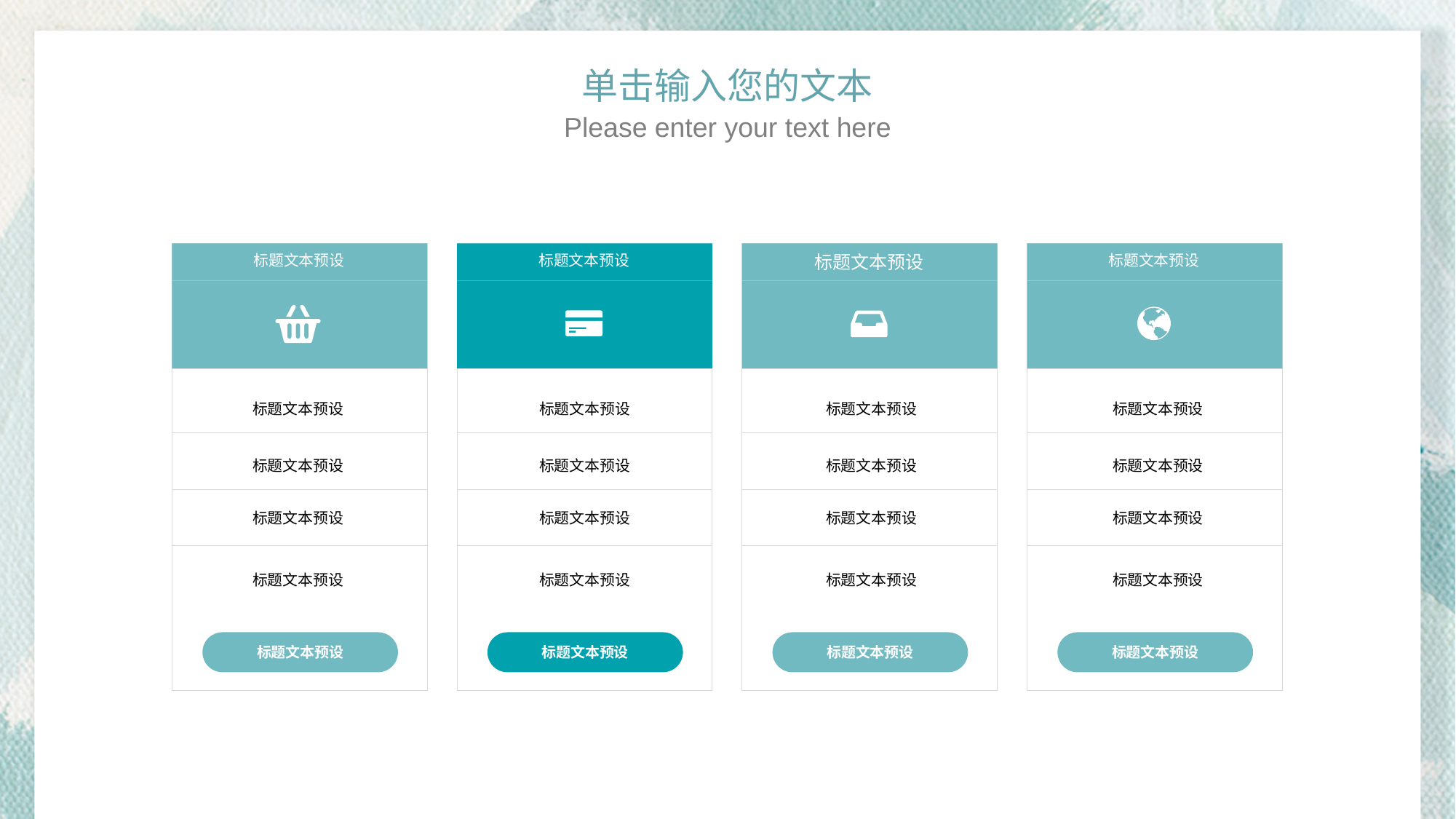

单击输入您的文本
Please enter your text here

标题文本预设

标题文本预设
标题文本预设
标题文本预设
标题文本预设

标题文本预设

标题文本预设

标题文本预设
标题文本预设
标题文本预设
标题文本预设

标题文本预设

标题文本预设

标题文本预设
标题文本预设
标题文本预设
标题文本预设

标题文本预设

标题文本预设

标题文本预设
标题文本预设
标题文本预设
标题文本预设

标题文本预设